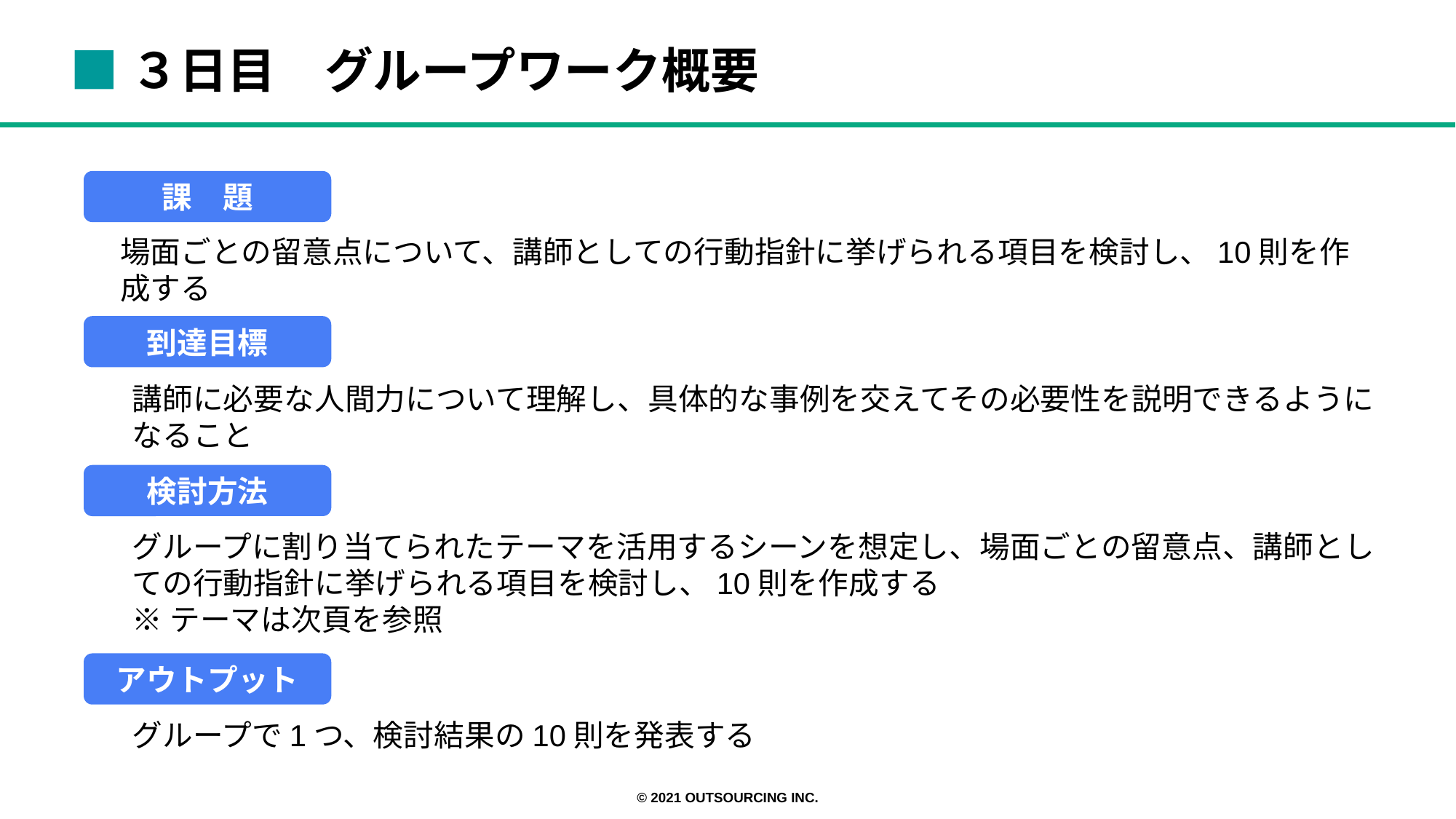

■３日目　グループワーク概要
課　題
場面ごとの留意点について、講師としての行動指針に挙げられる項目を検討し、10則を作成する
到達目標
講師に必要な人間力について理解し、具体的な事例を交えてその必要性を説明できるようになること
検討方法
グループに割り当てられたテーマを活用するシーンを想定し、場面ごとの留意点、講師としての行動指針に挙げられる項目を検討し、10則を作成する
※テーマは次頁を参照
アウトプット
グループで1つ、検討結果の10則を発表する
© 2021 OUTSOURCING Inc.